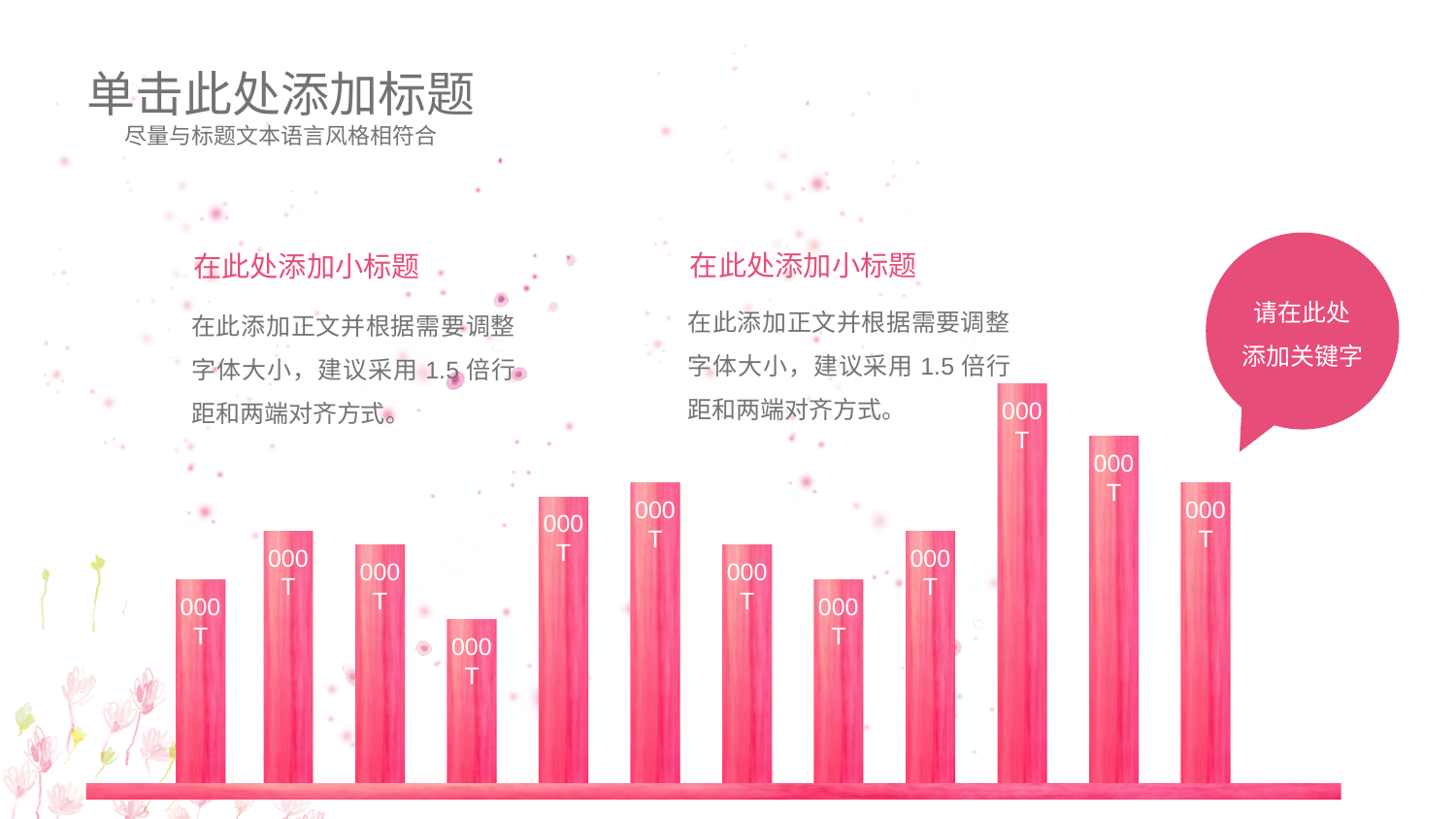

单击此处添加标题
尽量与标题文本语言风格相符合

请在此处
添加关键字
在此处添加小标题
在此添加正文并根据需要调整字体大小，建议采用1.5倍行距和两端对齐方式。
在此处添加小标题
在此添加正文并根据需要调整字体大小，建议采用1.5倍行距和两端对齐方式。
000T
000T
000T
000T
000T
000T
000T
000T
000T
000T
000T
000T